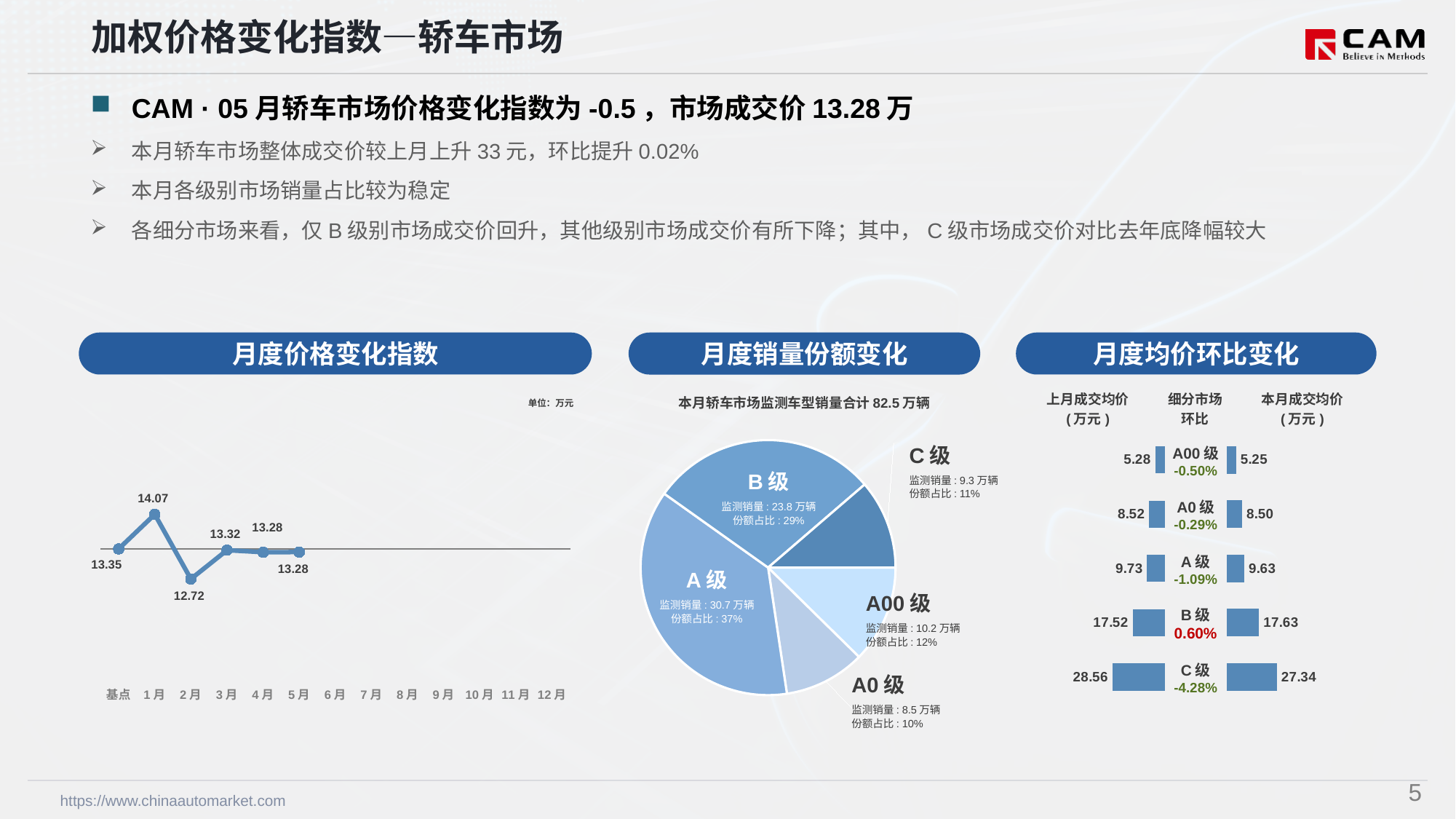

加权价格变化指数—轿车市场
CAM · 05月轿车市场价格变化指数为-0.5，市场成交价13.28万
本月轿车市场整体成交价较上月上升33元，环比提升0.02%
本月各级别市场销量占比较为稳定
各细分市场来看，仅B级别市场成交价回升，其他级别市场成交价有所下降；其中，C级市场成交价对比去年底降幅较大
月度价格变化指数

月度均价环比变化

月度销量份额变化

本月轿车市场监测车型销量合计82.5万辆
C级
监测销量: 9.3万辆
份额占比: 11%
B级
监测销量: 23.8万辆
份额占比: 29%
A级
监测销量: 30.7万辆
份额占比: 37%
A00级
监测销量: 10.2万辆
份额占比: 12%
A0级
监测销量: 8.5万辆
份额占比: 10%

### Chart

| Category | 细分市场 |
|---|---|
| A00级 | 101894.0 |
| A0级 | 84803.0 |
| A级 | 306975.0 |
| B级 | 238056.0 |
| C级 | 93232.0 |

### Chart

| Category | Y2024 |
|---|---|
| 基点 | 0.0 |
| 1月 | 5.4 |
| 2月 | -4.71 |
| 3月 | -0.2 |
| 4月 | -0.52 |
| 5月 | -0.5 |
| 6月 | None |
| 7月 | None |
| 8月 | None |
| 9月 | None |
| 10月 | None |
| 11月 | None |
| 12月 | None |
| 上月成交均价 (万元) | 细分市场 环比 | 本月成交均价 (万元) |
| --- | --- | --- |
单位：万元
| A00级 -0.50% |
| --- |
| A0级 -0.29% |
| A级 -1.09% |
| B级 0.60% |
| C级 -4.28% |

### Chart

| Category | 成交均价 |
|---|---|
| A00 | 5.28 |
| A0 | 8.52 |
| A | 9.73 |
| B | 17.52 |
| C | 28.56 |

### Chart

| Category | 金额 |
|---|---|
| A00 | 5.25 |
| A0 | 8.5 |
| A | 9.63 |
| B | 17.63 |
| C | 27.34 |
5